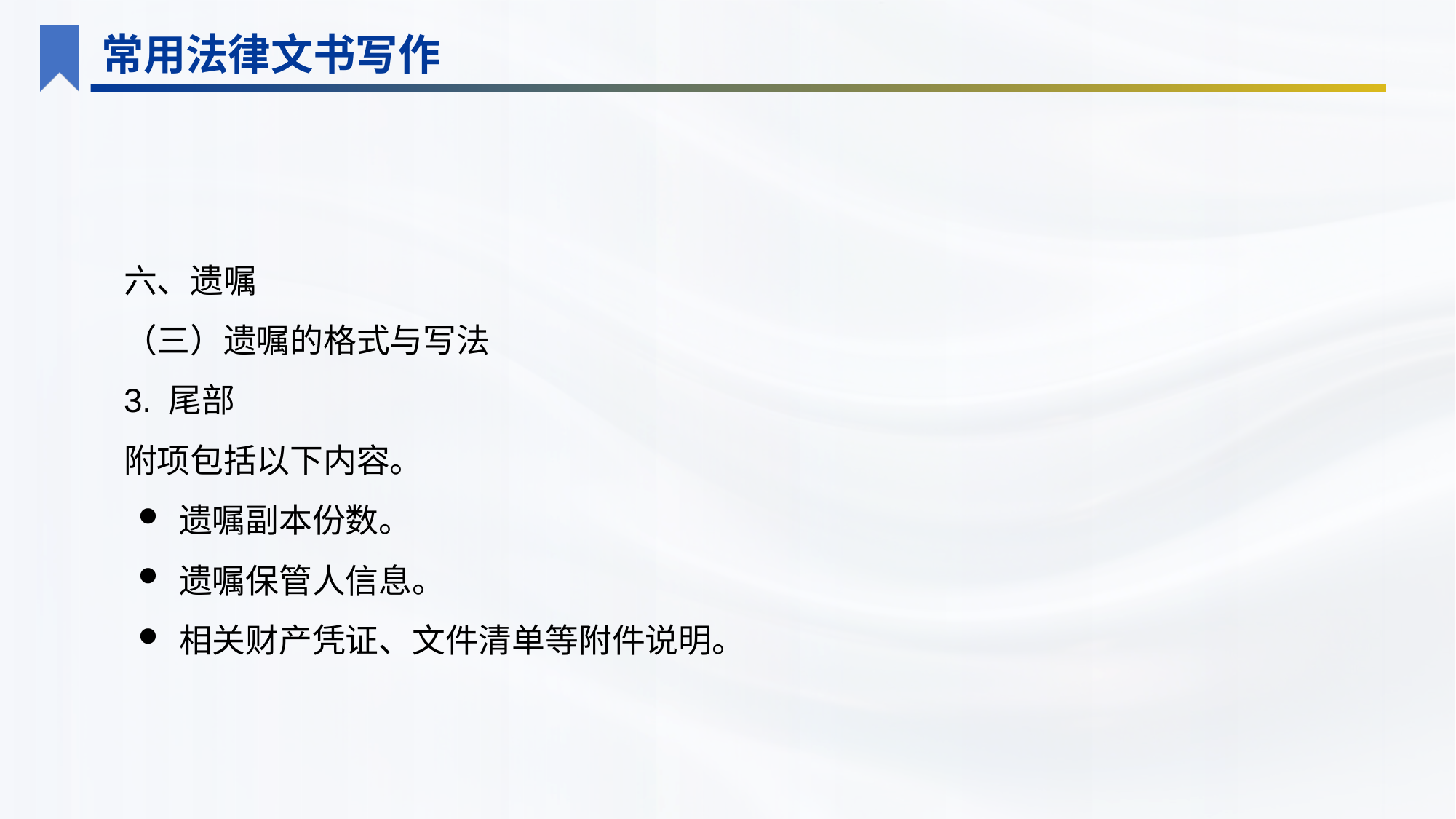

常用法律文书写作
六、遗嘱
（三）遗嘱的格式与写法
3. 尾部
附项包括以下内容。
遗嘱副本份数。
遗嘱保管人信息。
相关财产凭证、文件清单等附件说明。